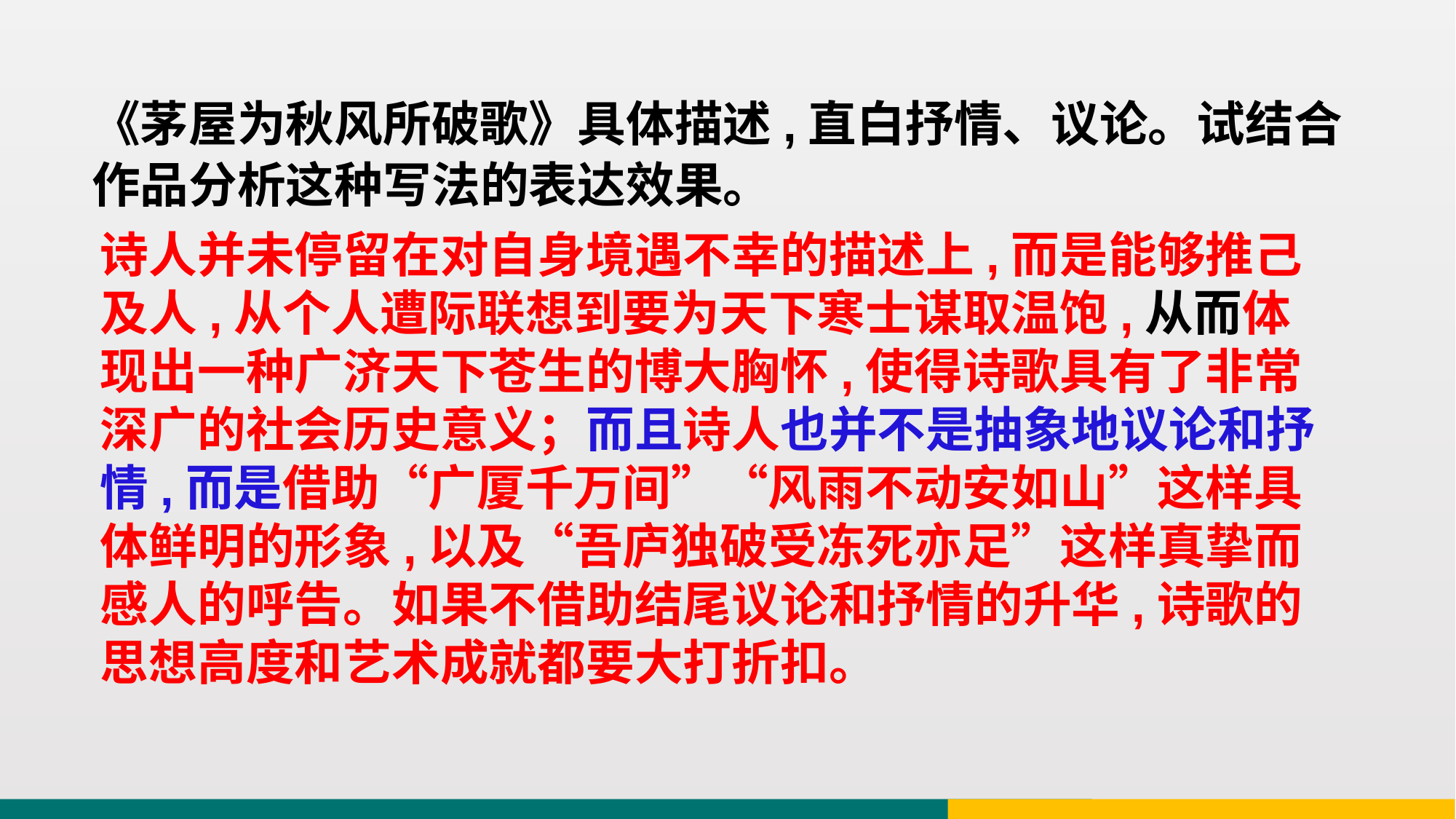

《茅屋为秋风所破歌》具体描述,直白抒情、议论。试结合作品分析这种写法的表达效果。
诗人并未停留在对自身境遇不幸的描述上,而是能够推己及人,从个人遭际联想到要为天下寒士谋取温饱,从而体现出一种广济天下苍生的博大胸怀,使得诗歌具有了非常深广的社会历史意义；而且诗人也并不是抽象地议论和抒情,而是借助“广厦千万间”“风雨不动安如山”这样具体鲜明的形象,以及“吾庐独破受冻死亦足”这样真挚而感人的呼告。如果不借助结尾议论和抒情的升华,诗歌的思想高度和艺术成就都要大打折扣。